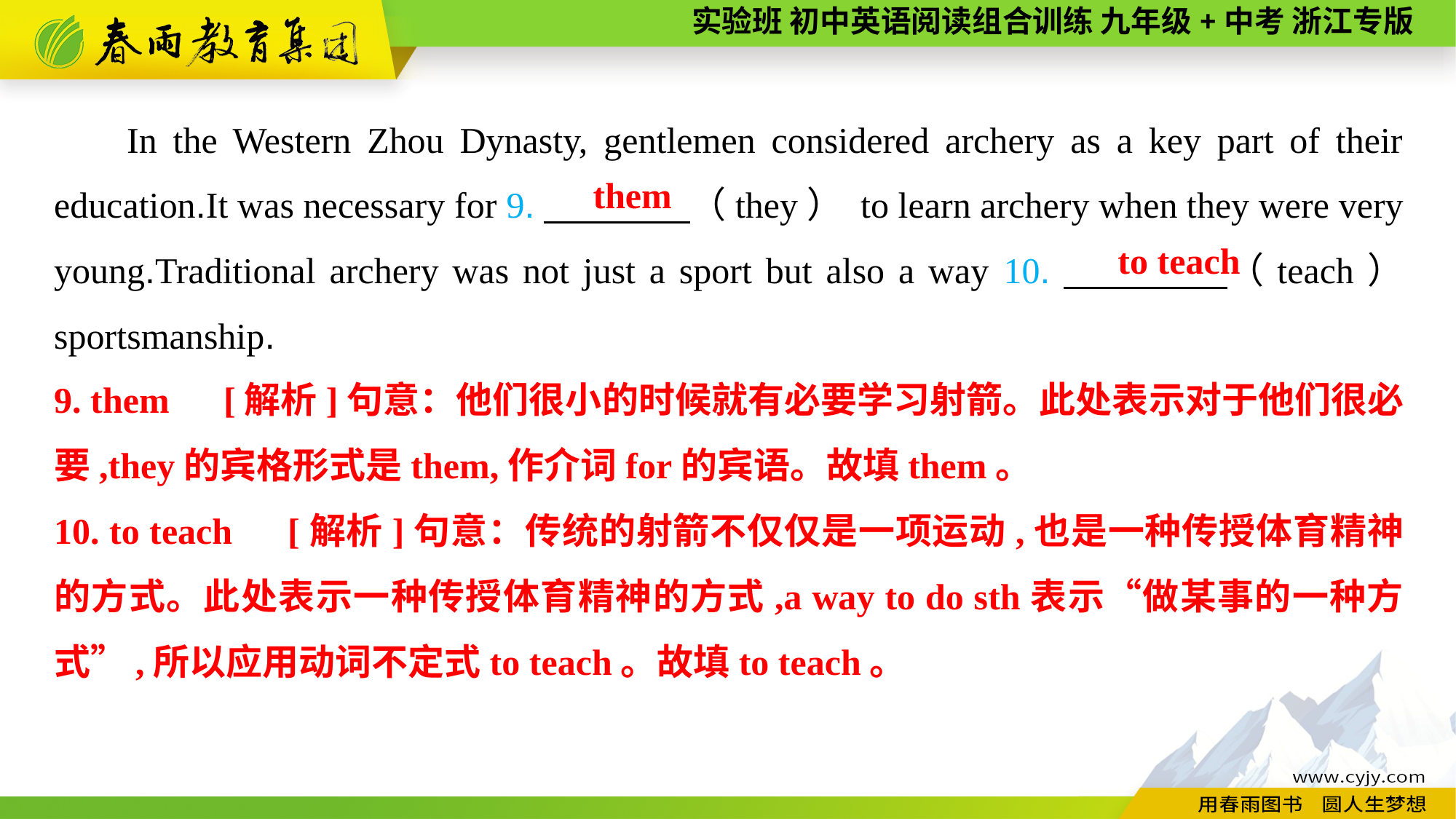

In the Western Zhou Dynasty, gentlemen considered archery as a key part of their education.It was necessary for 9.　　　　（they） to learn archery when they were very young.Traditional archery was not just a sport but also a way 10.　　　　（teach） sportsmanship.
them
to teach
9. them　[解析]句意：他们很小的时候就有必要学习射箭。此处表示对于他们很必要,they的宾格形式是them,作介词for的宾语。故填them。
10. to teach　[解析]句意：传统的射箭不仅仅是一项运动,也是一种传授体育精神的方式。此处表示一种传授体育精神的方式,a way to do sth表示“做某事的一种方式”,所以应用动词不定式to teach。故填to teach。